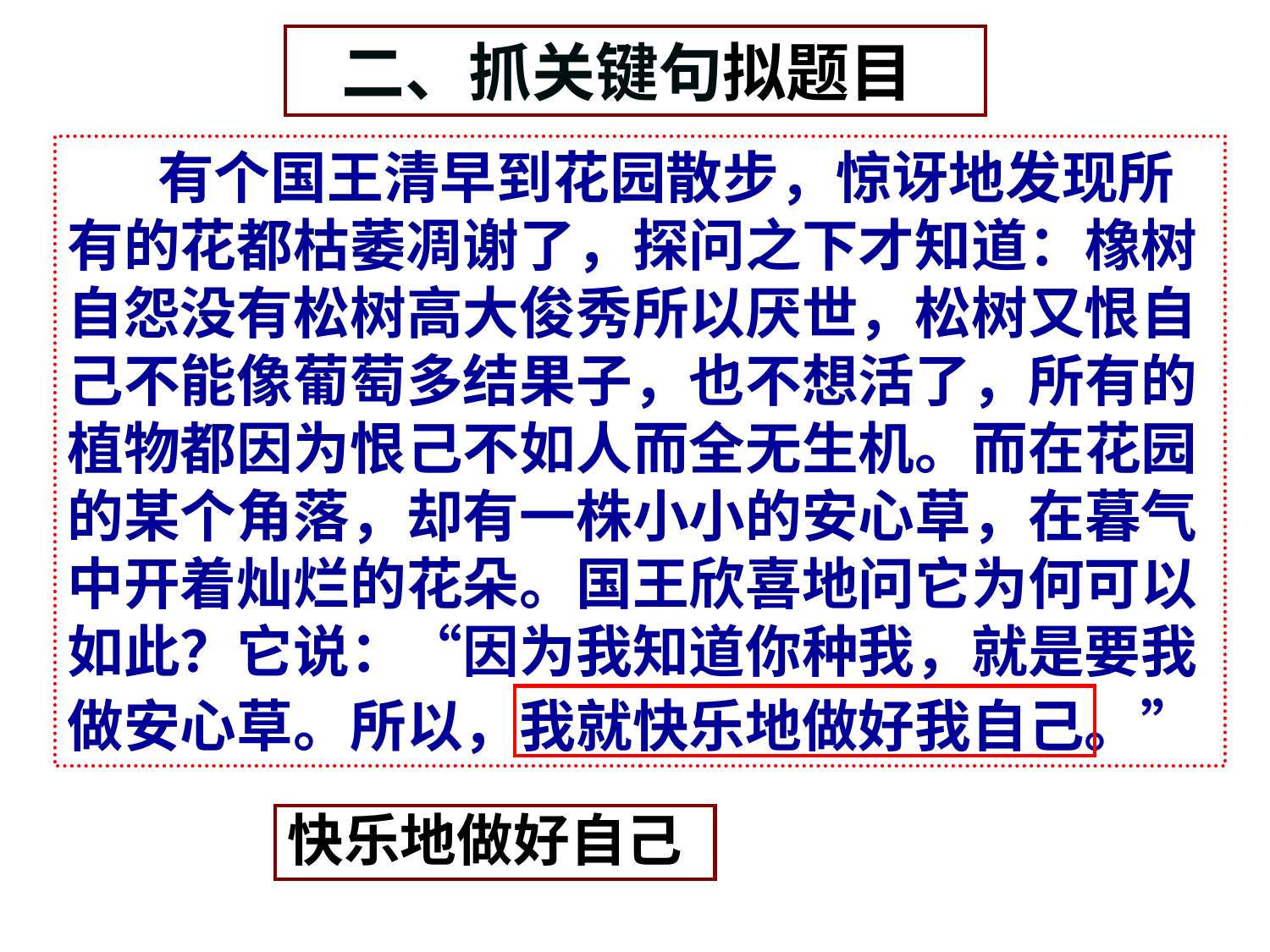

二、抓关键句拟题目

       有个国王清早到花园散步，惊讶地发现所有的花都枯萎凋谢了，探问之下才知道：橡树自怨没有松树高大俊秀所以厌世，松树又恨自己不能像葡萄多结果子，也不想活了，所有的植物都因为恨己不如人而全无生机。而在花园的某个角落，却有一株小小的安心草，在暮气中开着灿烂的花朵。国王欣喜地问它为何可以如此？它说：“因为我知道你种我，就是要我做安心草。所以，我就快乐地做好我自己。”

快乐地做好自己